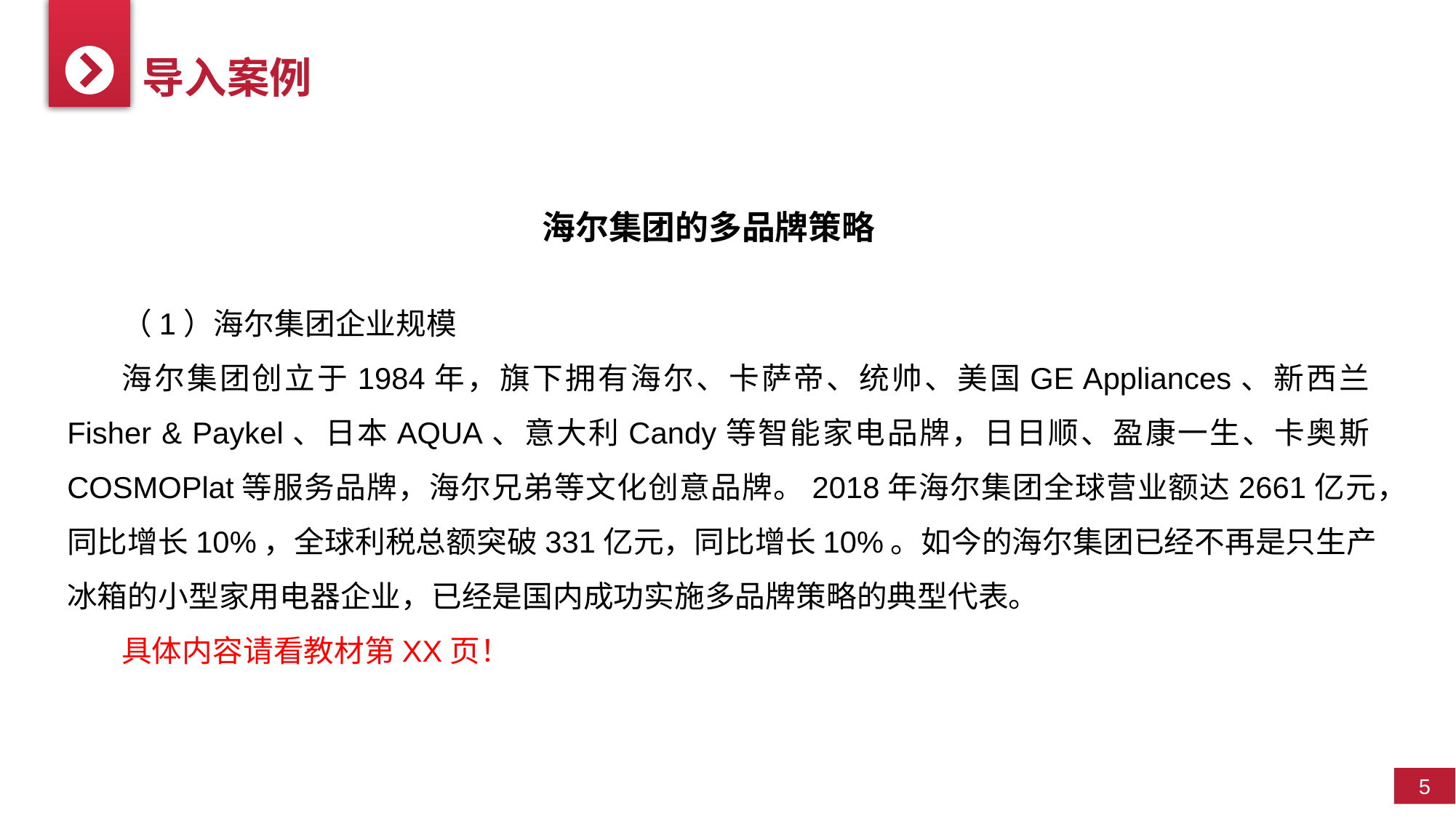

导入案例

海尔集团的多品牌策略
（1）海尔集团企业规模
海尔集团创立于1984年，旗下拥有海尔、卡萨帝、统帅、美国GE Appliances、新西兰Fisher & Paykel、日本AQUA、意大利Candy等智能家电品牌，日日顺、盈康一生、卡奥斯COSMOPlat等服务品牌，海尔兄弟等文化创意品牌。2018年海尔集团全球营业额达2661亿元，同比增长10%，全球利税总额突破331亿元，同比增长10%。如今的海尔集团已经不再是只生产冰箱的小型家用电器企业，已经是国内成功实施多品牌策略的典型代表。
具体内容请看教材第XX页！